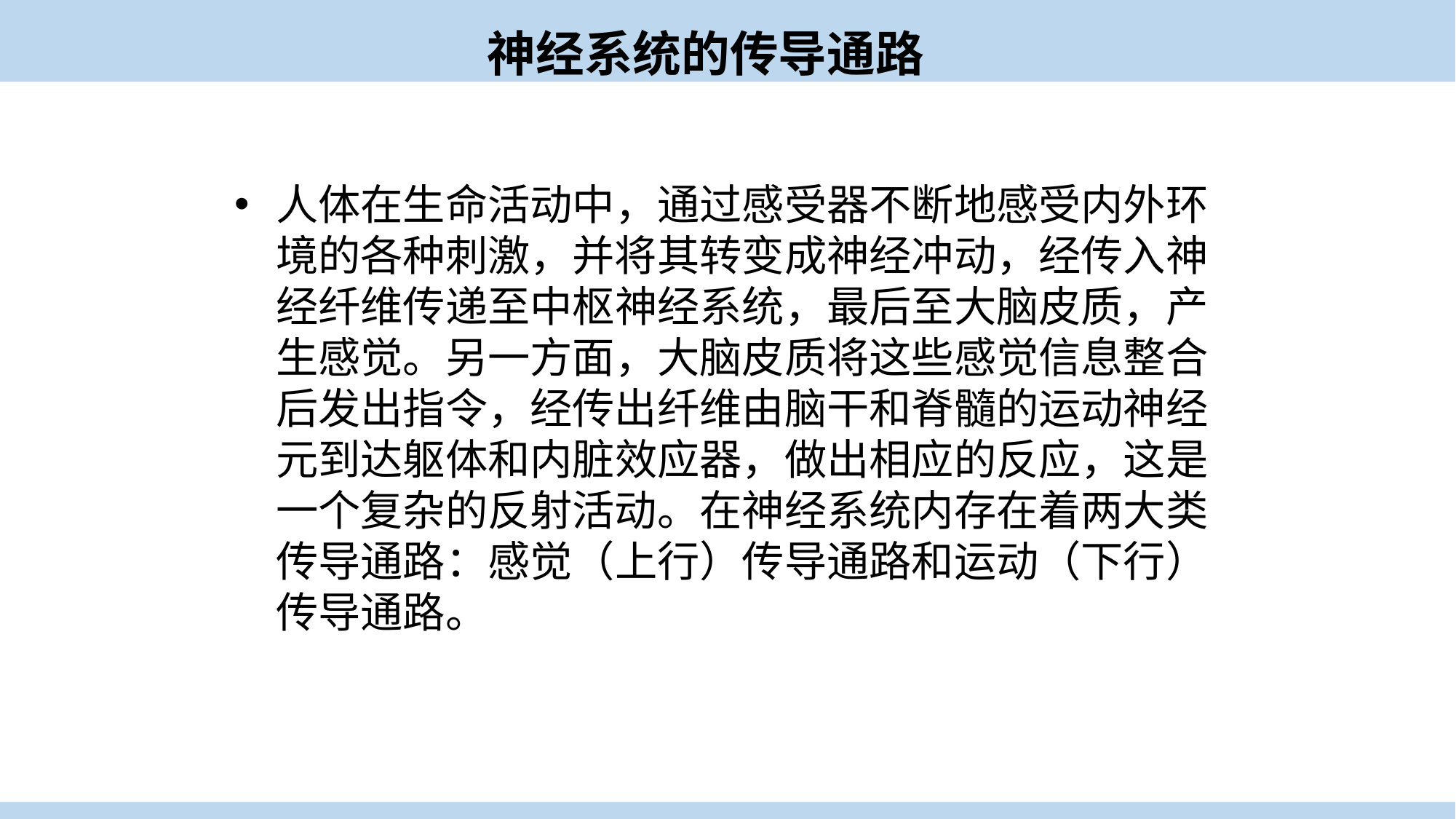

神经系统的传导通路
人体在生命活动中，通过感受器不断地感受内外环境的各种刺激，并将其转变成神经冲动，经传入神经纤维传递至中枢神经系统，最后至大脑皮质，产生感觉。另一方面，大脑皮质将这些感觉信息整合后发出指令，经传出纤维由脑干和脊髓的运动神经元到达躯体和内脏效应器，做出相应的反应，这是一个复杂的反射活动。在神经系统内存在着两大类传导通路：感觉（上行）传导通路和运动（下行）传导通路。